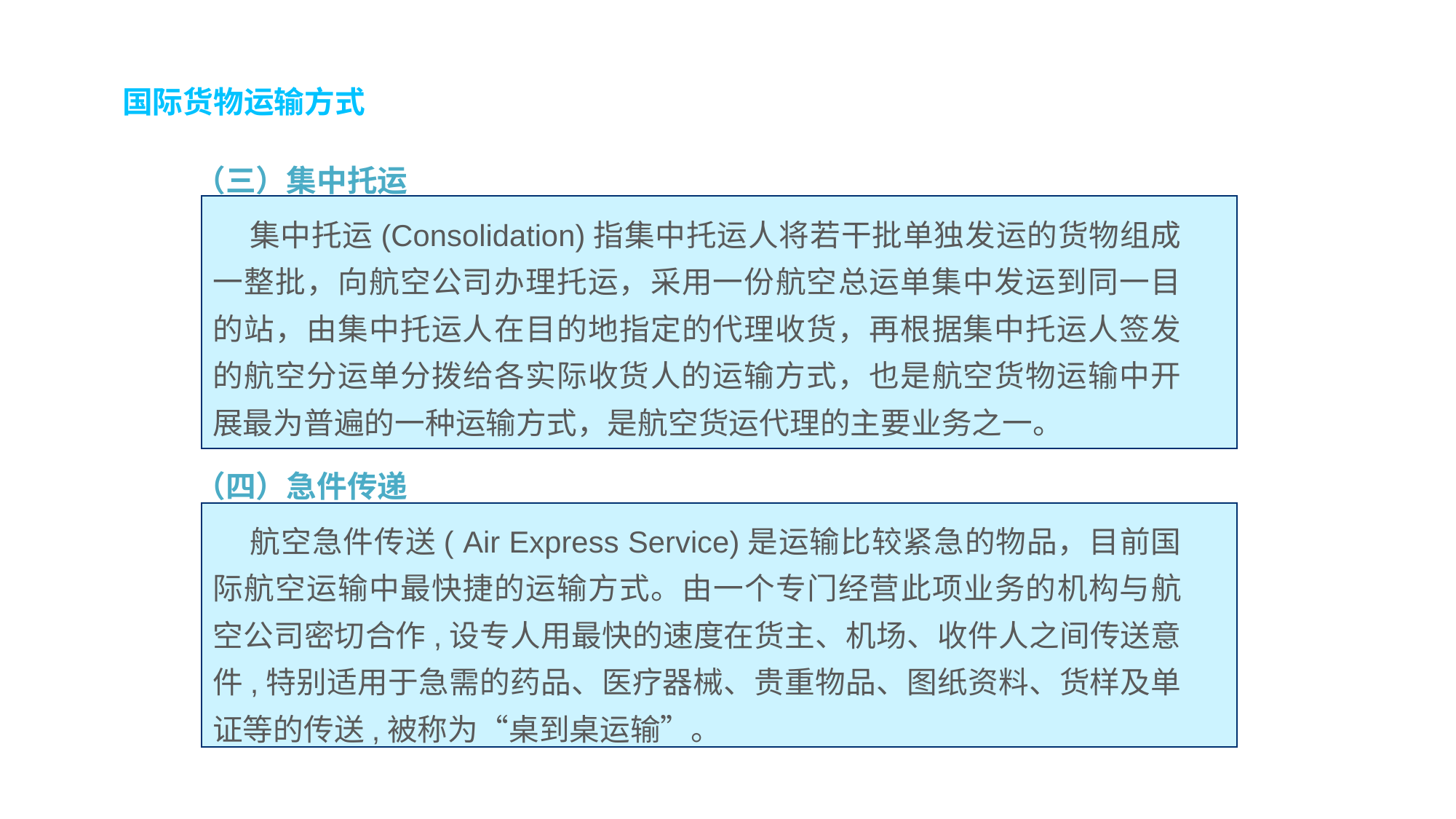

国际货物运输方式
（三）集中托运

    集中托运(Consolidation)指集中托运人将若干批单独发运的货物组成一整批，向航空公司办理托运，采用一份航空总运单集中发运到同一目的站，由集中托运人在目的地指定的代理收货，再根据集中托运人签发的航空分运单分拨给各实际收货人的运输方式，也是航空货物运输中开展最为普遍的一种运输方式，是航空货运代理的主要业务之一。
（四）急件传递

    航空急件传送( Air Express Service)是运输比较紧急的物品，目前国际航空运输中最快捷的运输方式。由一个专门经营此项业务的机构与航空公司密切合作,设专人用最快的速度在货主、机场、收件人之间传送意件,特别适用于急需的药品、医疗器械、贵重物品、图纸资料、货样及单证等的传送,被称为“桌到桌运输”。